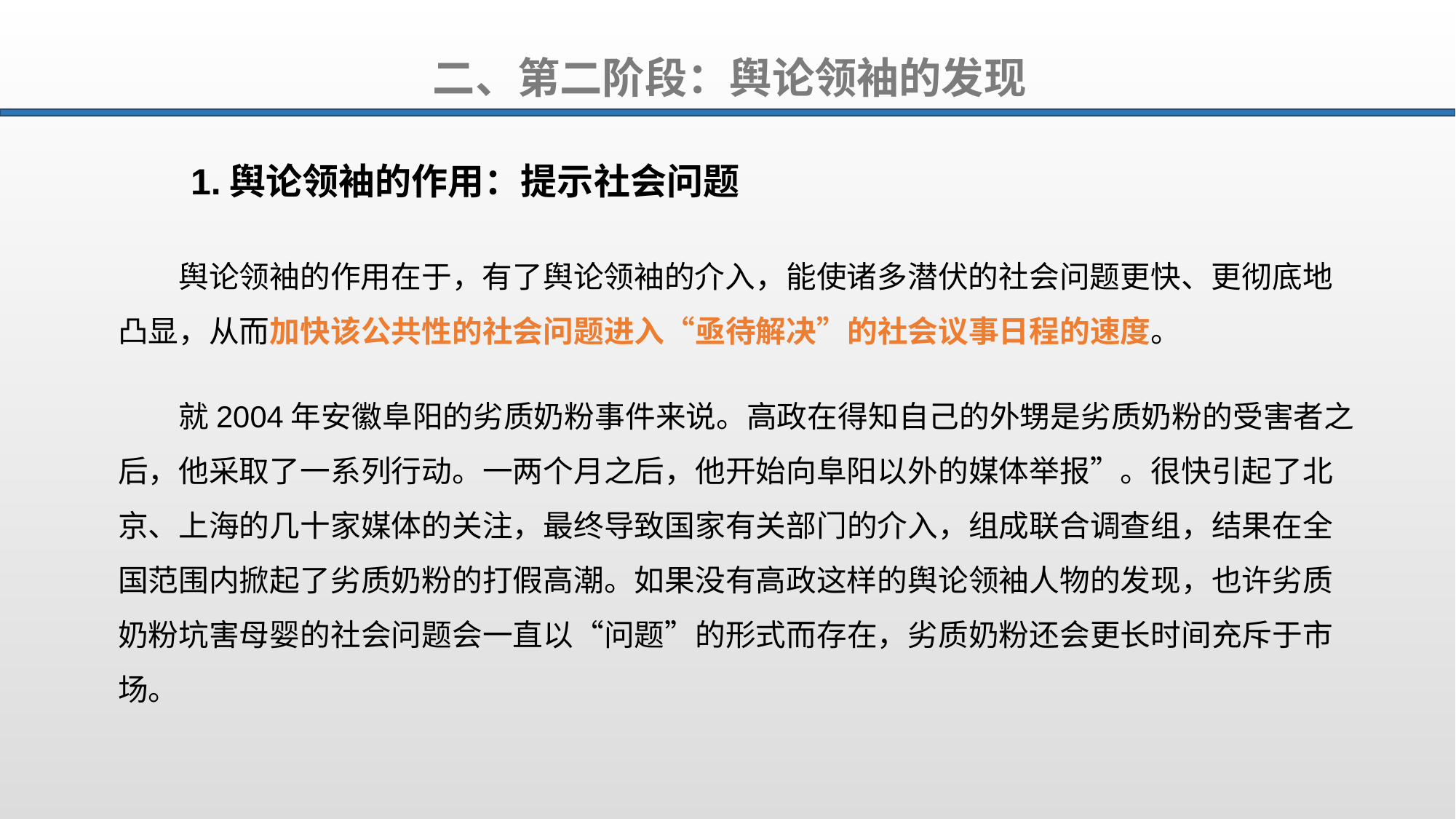

二、第二阶段：舆论领袖的发现

1.舆论领袖的作用：提示社会问题
舆论领袖的作用在于，有了舆论领袖的介入，能使诸多潜伏的社会问题更快、更彻底地凸显，从而加快该公共性的社会问题进入“亟待解决”的社会议事日程的速度。
就2004年安徽阜阳的劣质奶粉事件来说。高政在得知自己的外甥是劣质奶粉的受害者之后，他采取了一系列行动。一两个月之后，他开始向阜阳以外的媒体举报”。很快引起了北京、上海的几十家媒体的关注，最终导致国家有关部门的介入，组成联合调查组，结果在全国范围内掀起了劣质奶粉的打假高潮。如果没有高政这样的舆论领袖人物的发现，也许劣质奶粉坑害母婴的社会问题会一直以“问题”的形式而存在，劣质奶粉还会更长时间充斥于市场。